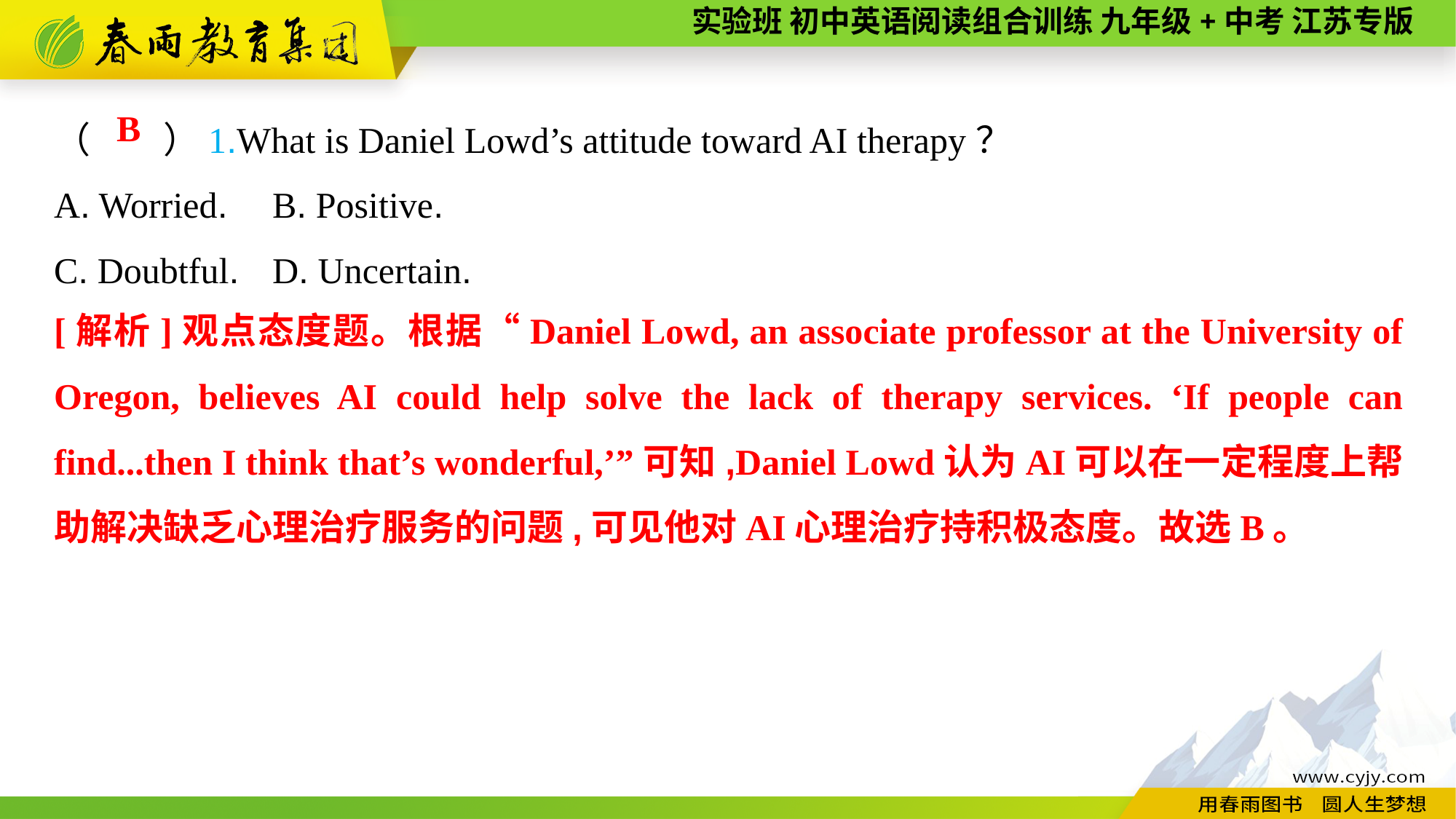

（　　）1.What is Daniel Lowd’s attitude toward AI therapy？
A. Worried.	B. Positive.
C. Doubtful.	D. Uncertain.
B
[解析]观点态度题。根据“Daniel Lowd, an associate professor at the University of Oregon, believes AI could help solve the lack of therapy services. ‘If people can find...then I think that’s wonderful,’”可知,Daniel Lowd认为AI可以在一定程度上帮助解决缺乏心理治疗服务的问题,可见他对AI心理治疗持积极态度。故选B。